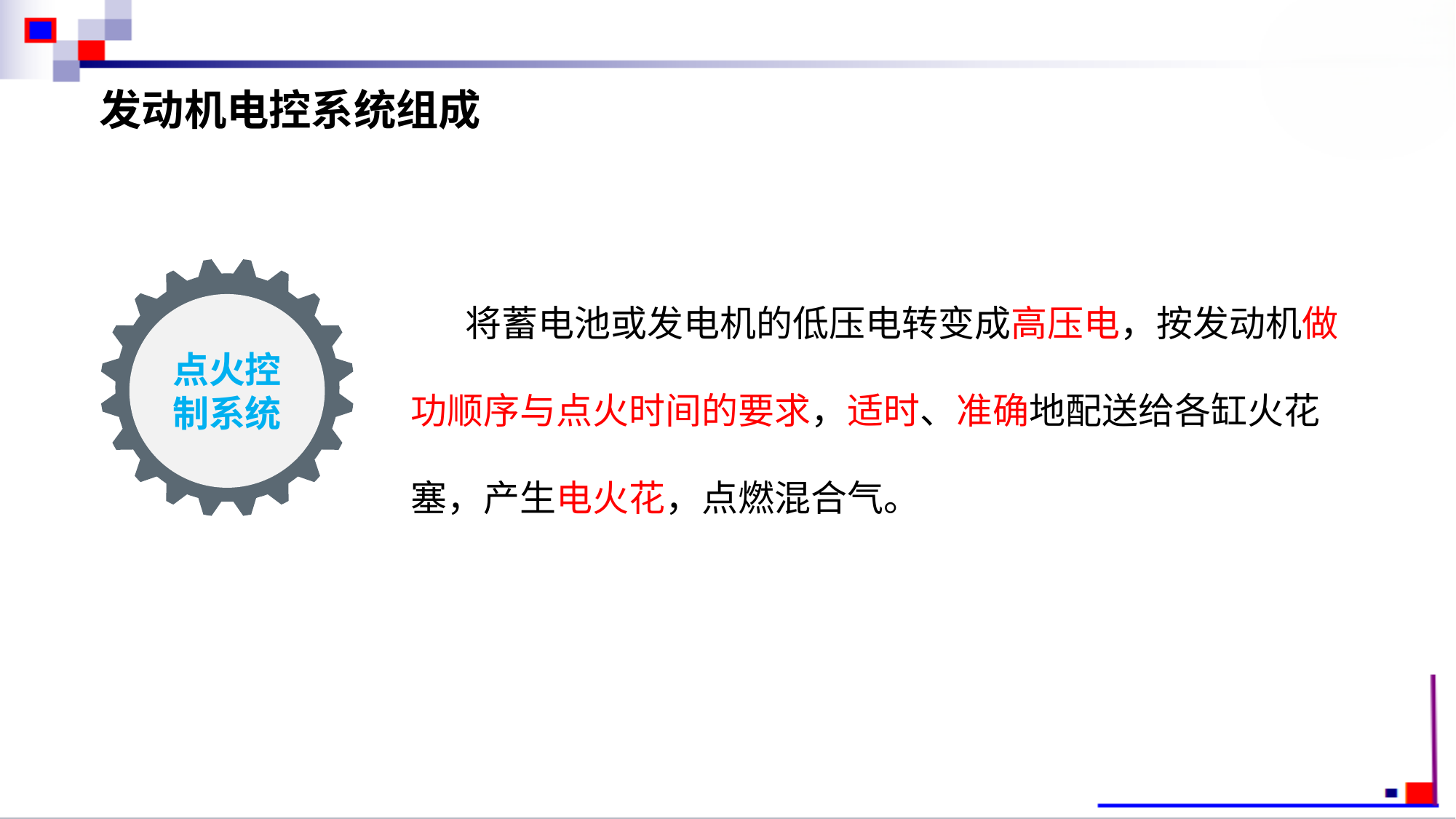

发动机电控系统组成
将蓄电池或发电机的低压电转变成高压电，按发动机做功顺序与点火时间的要求，适时、准确地配送给各缸火花塞，产生电火花，点燃混合气。

点火控制系统